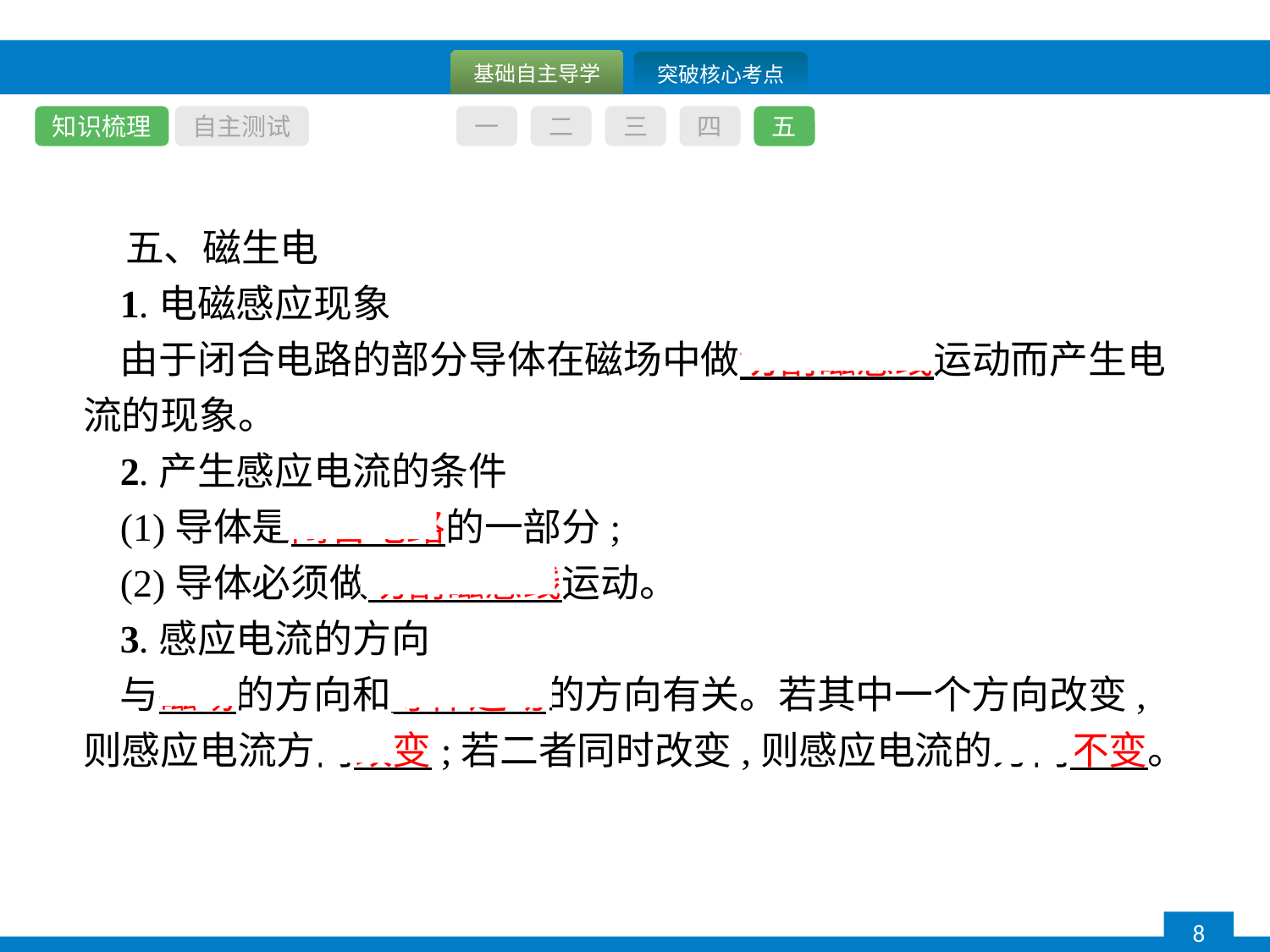

知识梳理
自主测试
一
二
三
四
五
五、磁生电
1.电磁感应现象
由于闭合电路的部分导体在磁场中做切割磁感线运动而产生电流的现象。
2.产生感应电流的条件
(1)导体是闭合电路的一部分;
(2)导体必须做切割磁感线运动。
3.感应电流的方向
与磁场的方向和导体运动的方向有关。若其中一个方向改变,则感应电流方向改变;若二者同时改变,则感应电流的方向不变。